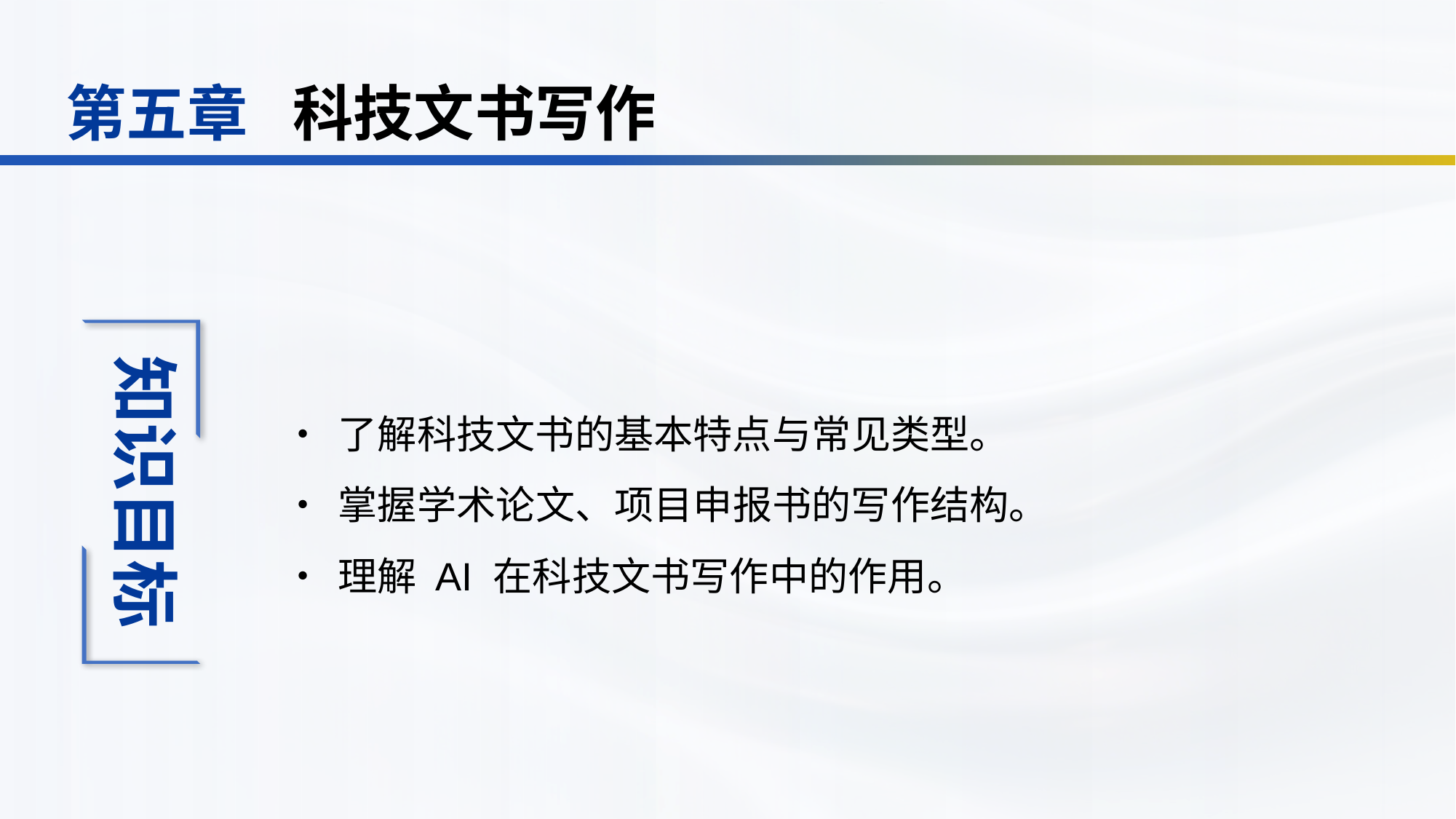

科技文书写作
第五章
•	了解科技文书的基本特点与常见类型。
•	掌握学术论文、项目申报书的写作结构。
•	理解 AI 在科技文书写作中的作用。